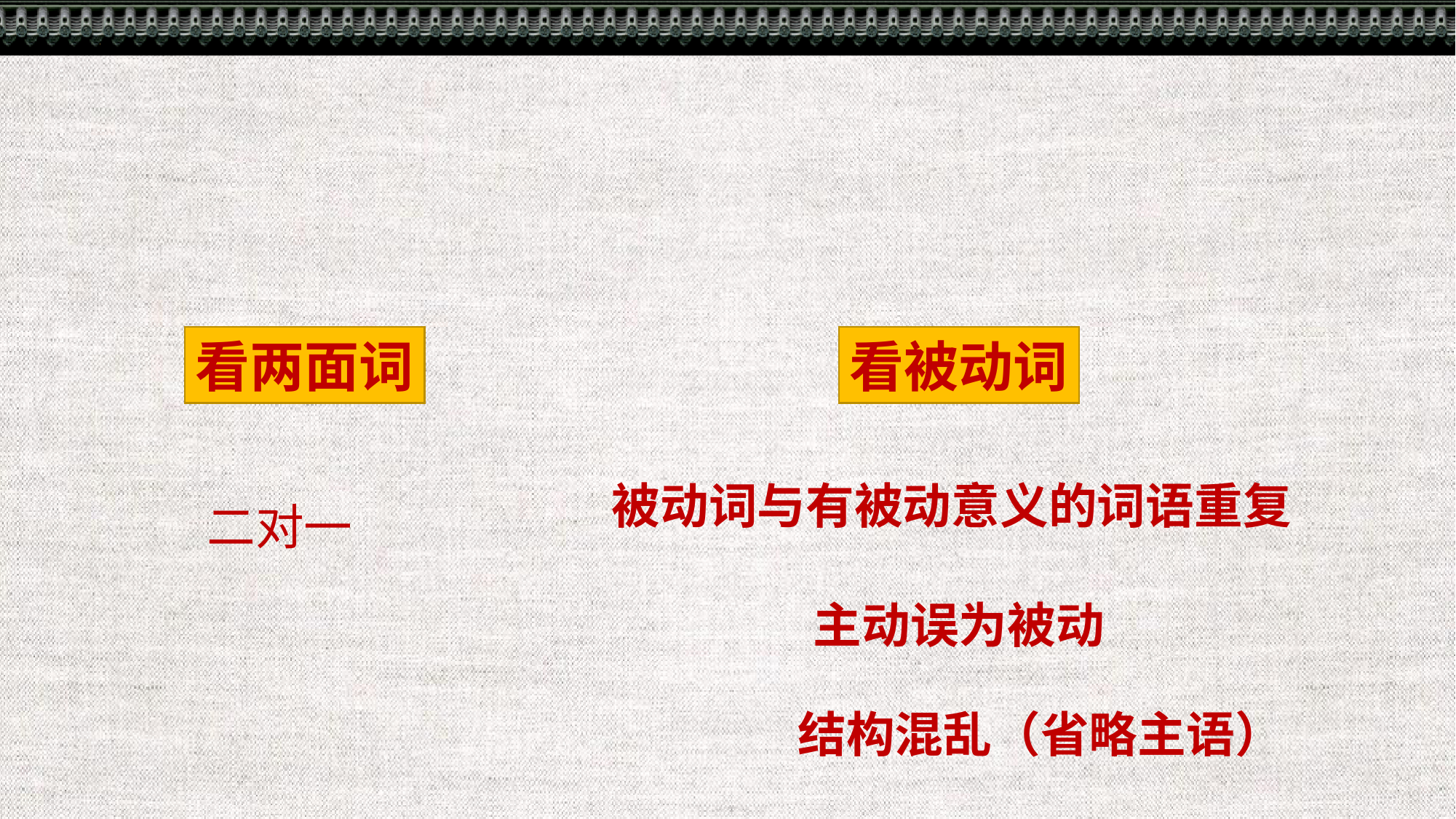

看两面词
看被动词
被动词与有被动意义的词语重复
二对一
主动误为被动
结构混乱（省略主语）